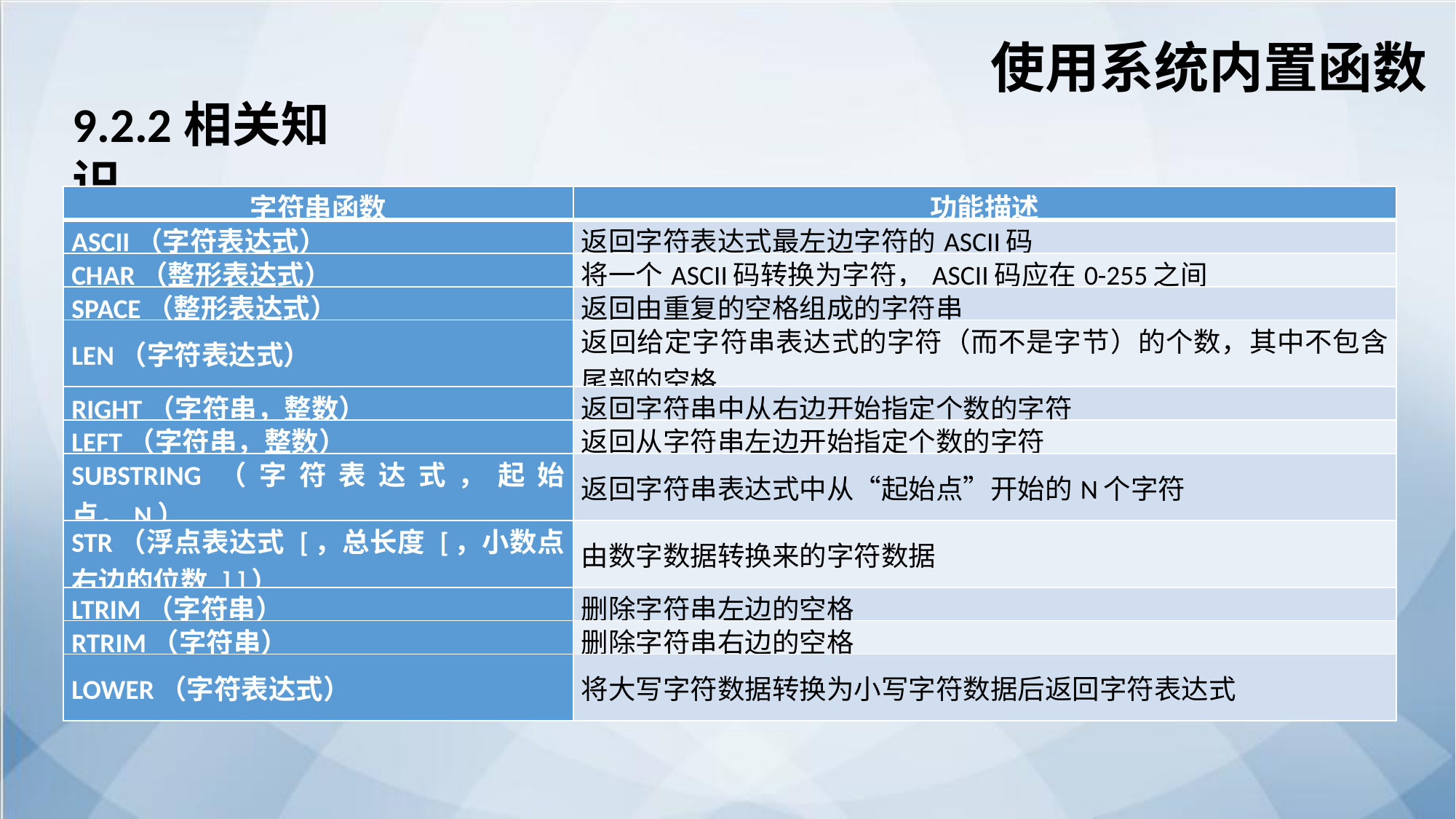

使用系统内置函数
9.2.2相关知识
| 字符串函数 | 功能描述 |
| --- | --- |
| ASCII（字符表达式） | 返回字符表达式最左边字符的ASCII码 |
| CHAR（整形表达式） | 将一个ASCII码转换为字符，ASCII码应在0-255之间 |
| SPACE（整形表达式） | 返回由重复的空格组成的字符串 |
| LEN（字符表达式） | 返回给定字符串表达式的字符（而不是字节）的个数，其中不包含尾部的空格 |
| RIGHT（字符串，整数） | 返回字符串中从右边开始指定个数的字符 |
| LEFT（字符串，整数） | 返回从字符串左边开始指定个数的字符 |
| SUBSTRING（字符表达式，起始点，N） | 返回字符串表达式中从“起始点”开始的N个字符 |
| STR（浮点表达式 [，总长度 [，小数点右边的位数 ] ]） | 由数字数据转换来的字符数据 |
| LTRIM（字符串） | 删除字符串左边的空格 |
| RTRIM（字符串） | 删除字符串右边的空格 |
| LOWER（字符表达式） | 将大写字符数据转换为小写字符数据后返回字符表达式 |